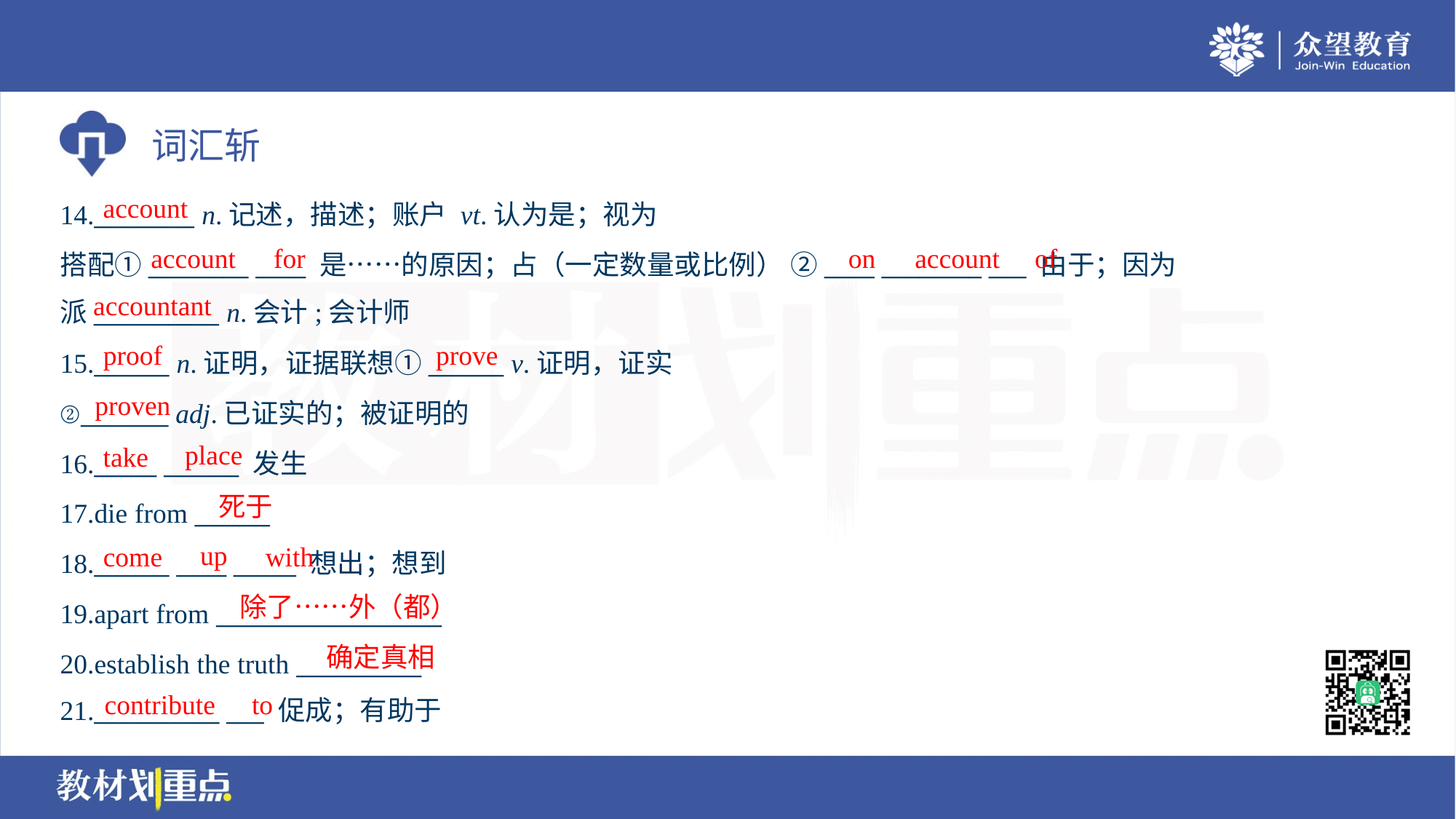

account
14.________ n.记述，描述；账户 vt.认为是；视为
搭配①________ ____ 是……的原因；占（一定数量或比例） ②____ ________ ___ 由于；因为
派__________ n.会计;会计师
account
for
on
account
of
accountant
proof
prove
15.______ n.证明，证据联想①______ v.证明，证实
②_______ adj.已证实的；被证明的
16._____ ______ 发生
17.die from ______
18.______ ____ _____ 想出；想到
19.apart from __________________
20.establish the truth __________
21.__________ ___ 促成；有助于
proven
place
take
死于
up
come
with
除了……外（都）
确定真相
contribute
to